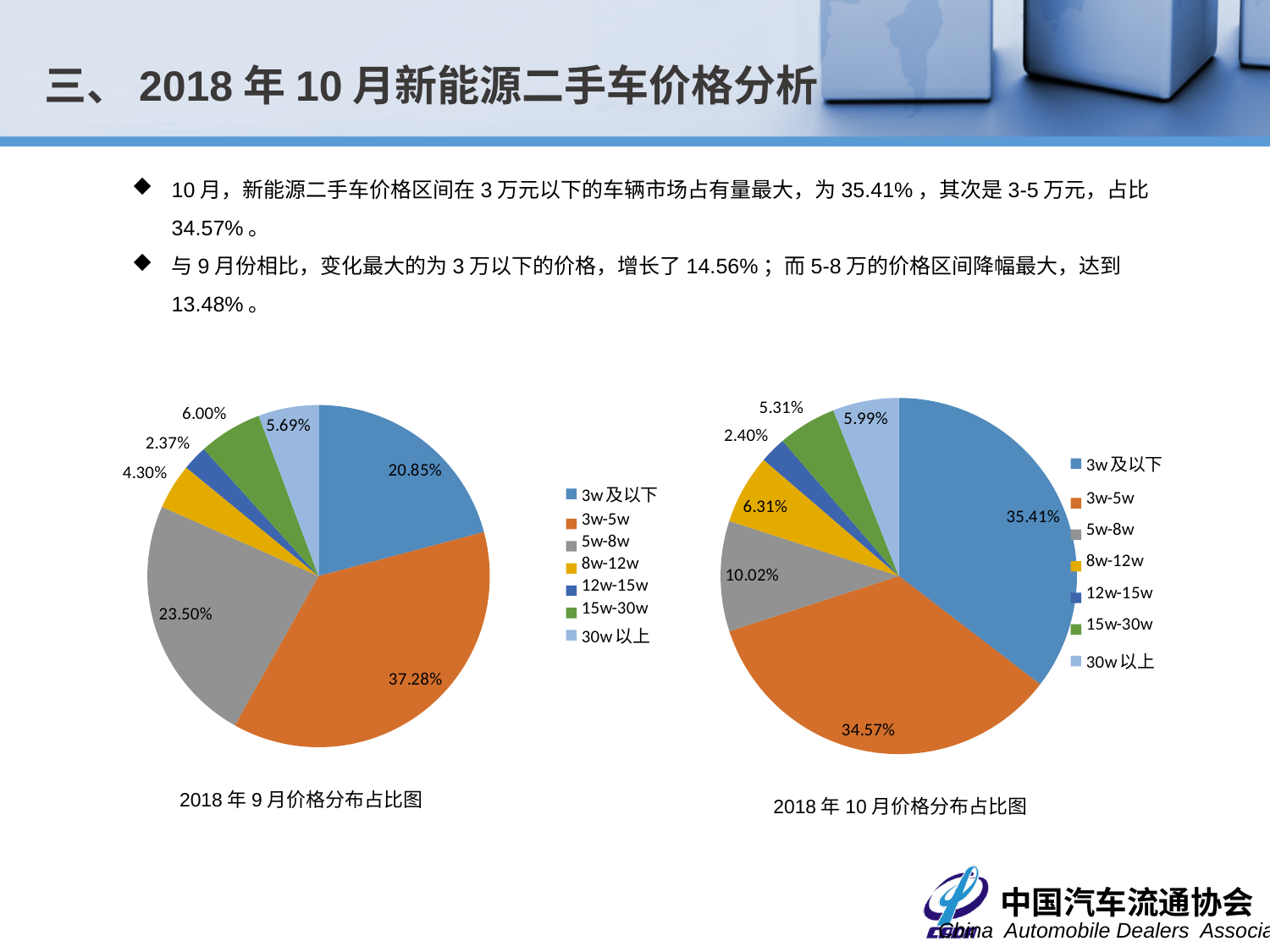

三、2018年10月新能源二手车价格分析
10月，新能源二手车价格区间在3万元以下的车辆市场占有量最大，为35.41%，其次是3-5万元，占比34.57%。
与9月份相比，变化最大的为3万以下的价格，增长了14.56%；而5-8万的价格区间降幅最大，达到13.48%。

### Chart

| Category | 数量 |
|---|---|
| 3w及以下 | 887.0 |
| 3w-5w | 866.0 |
| 5w-8w | 251.0 |
| 8w-12w | 158.0 |
| 12w-15w | 60.0 |
| 15w-30w | 133.0 |
| 30w以上 | 150.0 |

### Chart

| Category |  |
|---|---|
| 3w及以下 | 528.0 |
| 3w-5w | 944.0 |
| 5w-8w | 595.0 |
| 8w-12w | 109.0 |
| 12w-15w | 60.0 |
| 15w-30w | 152.0 |
| 30w以上 | 144.0 |
2018年9月价格分布占比图
2018年10月价格分布占比图